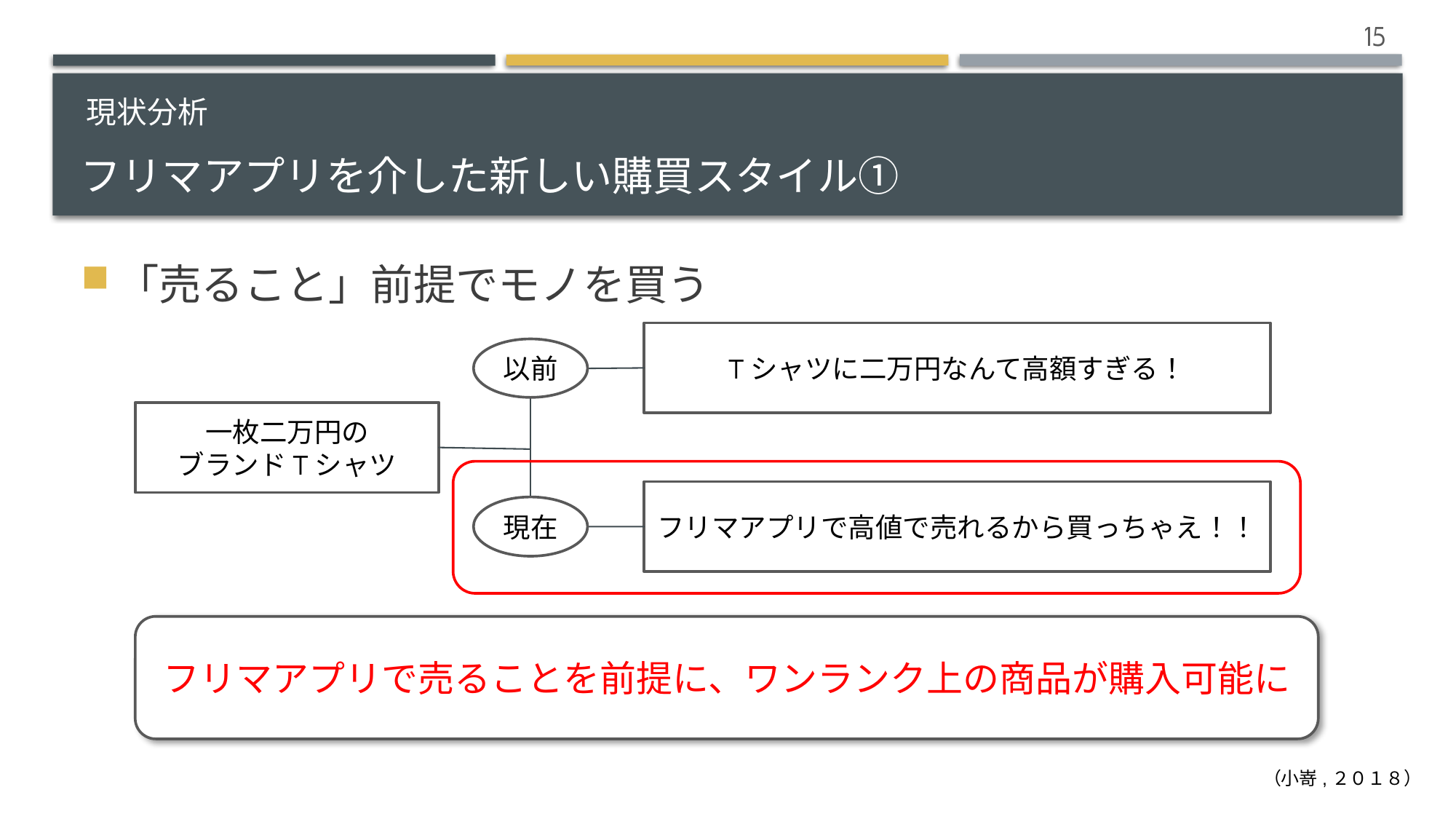

15
# フリマアプリを介した新しい購買スタイル①
現状分析
「売ること」前提でモノを買う
Tシャツに二万円なんて高額すぎる！
以前
一枚二万円の
ブランドTシャツ

フリマアプリで高値で売れるから買っちゃえ！！
現在
フリマアプリで売ることを前提に、ワンランク上の商品が購入可能に
（小嵜,２０１８）